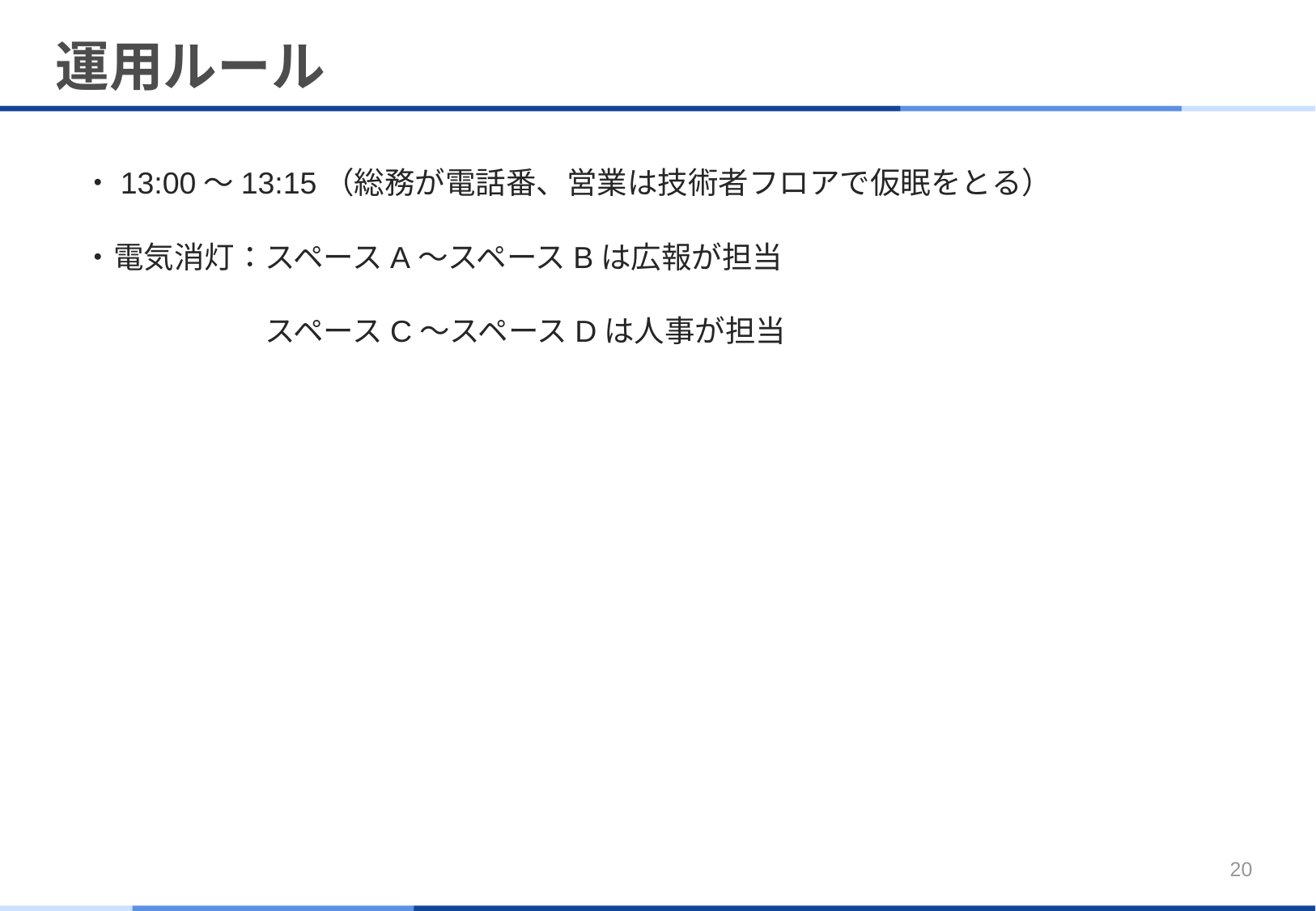

# 運用ルール
・13:00～13:15（総務が電話番、営業は技術者フロアで仮眠をとる）
・電気消灯：スペースA～スペースBは広報が担当
　　　　　　スペースC～スペースDは人事が担当
20